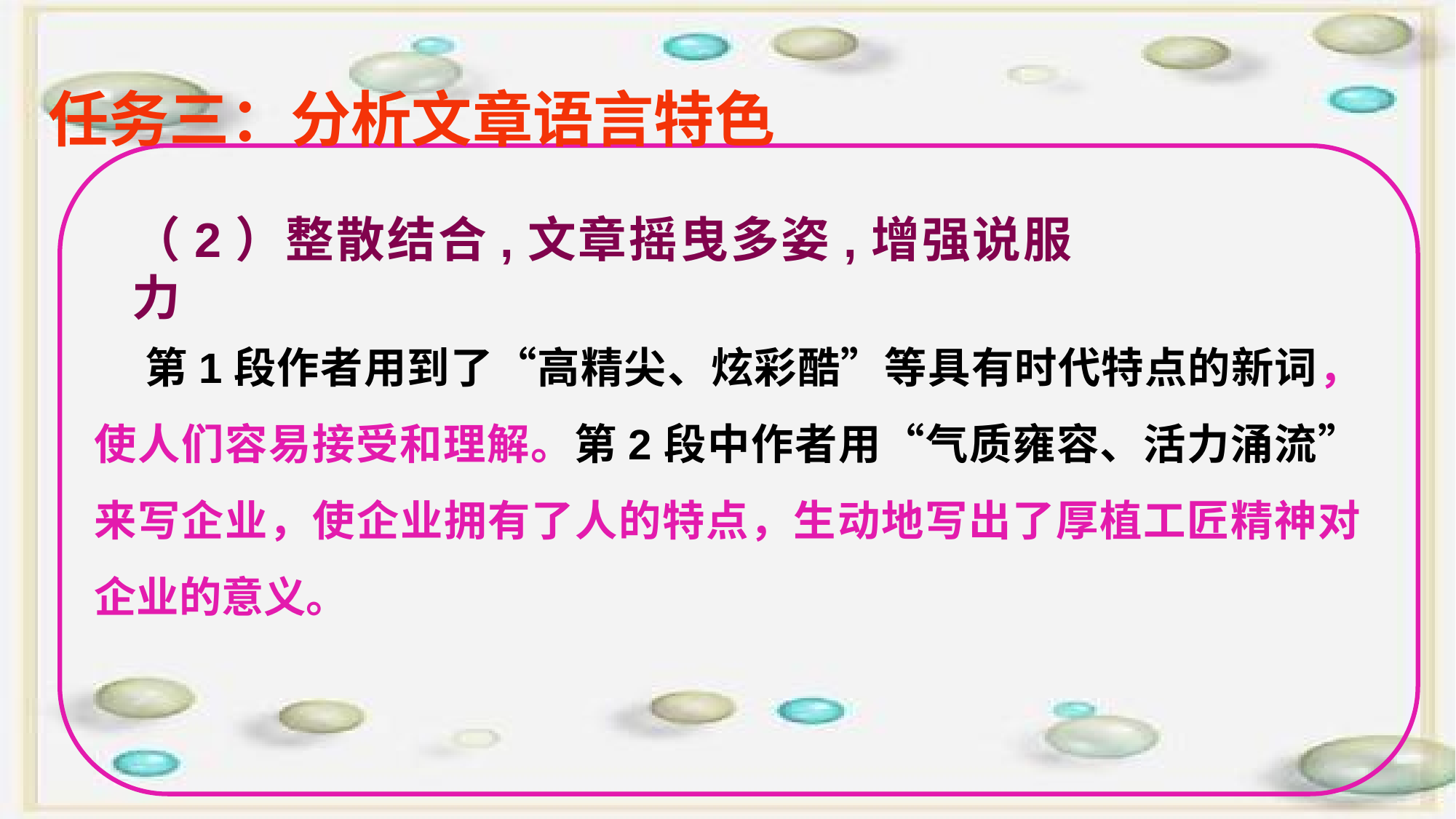

任务三：分析文章语言特色

（2）整散结合,文章摇曳多姿,增强说服力
    第1段作者用到了“高精尖、炫彩酷”等具有时代特点的新词，使人们容易接受和理解。第2段中作者用“气质雍容、活力涌流”来写企业，使企业拥有了人的特点，生动地写出了厚植工匠精神对企业的意义。